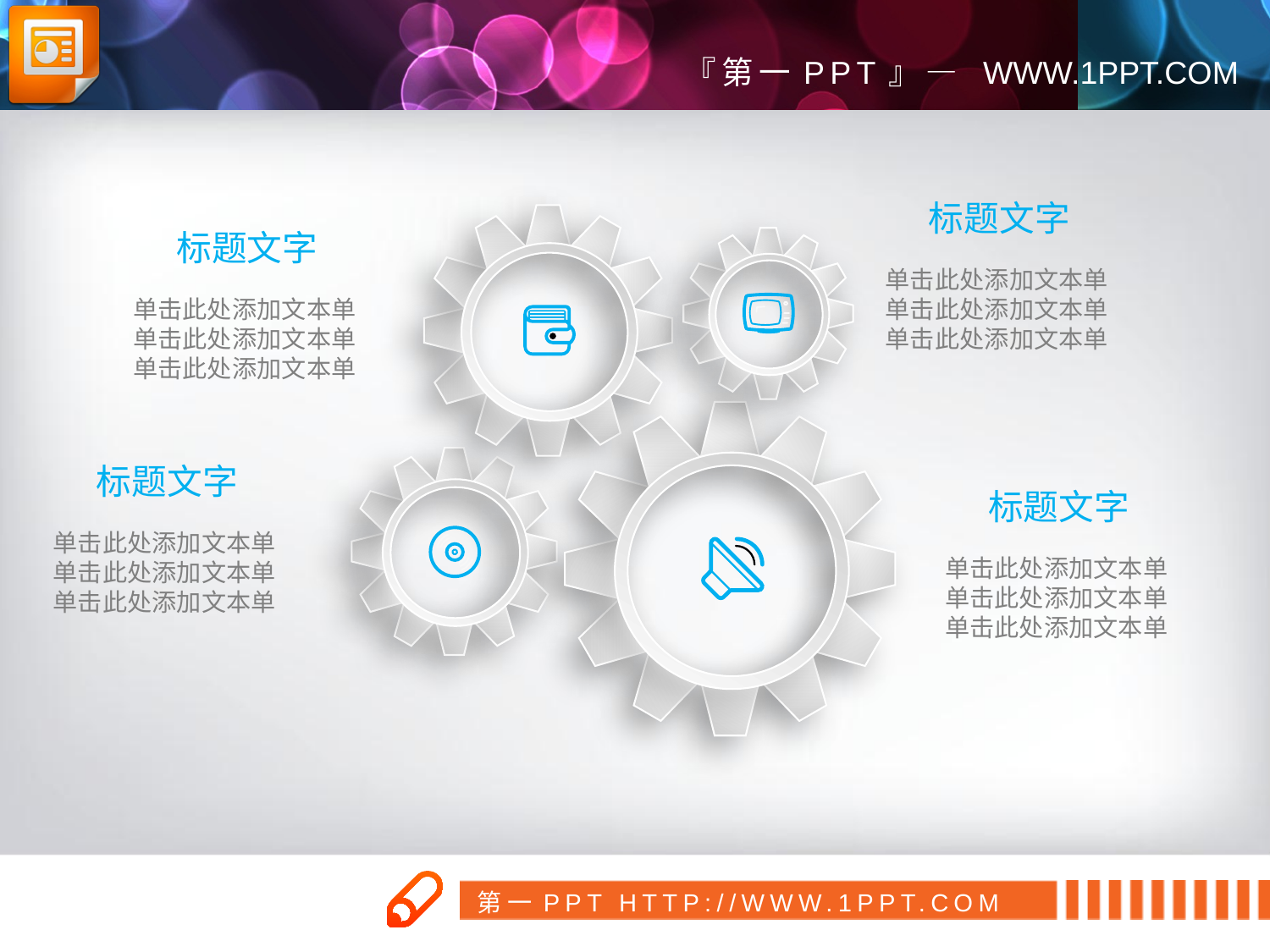

标题文字
单击此处添加文本单
单击此处添加文本单
单击此处添加文本单

标题文字
单击此处添加文本单
单击此处添加文本单
单击此处添加文本单

标题文字
单击此处添加文本单
单击此处添加文本单
单击此处添加文本单
标题文字
单击此处添加文本单
单击此处添加文本单
单击此处添加文本单